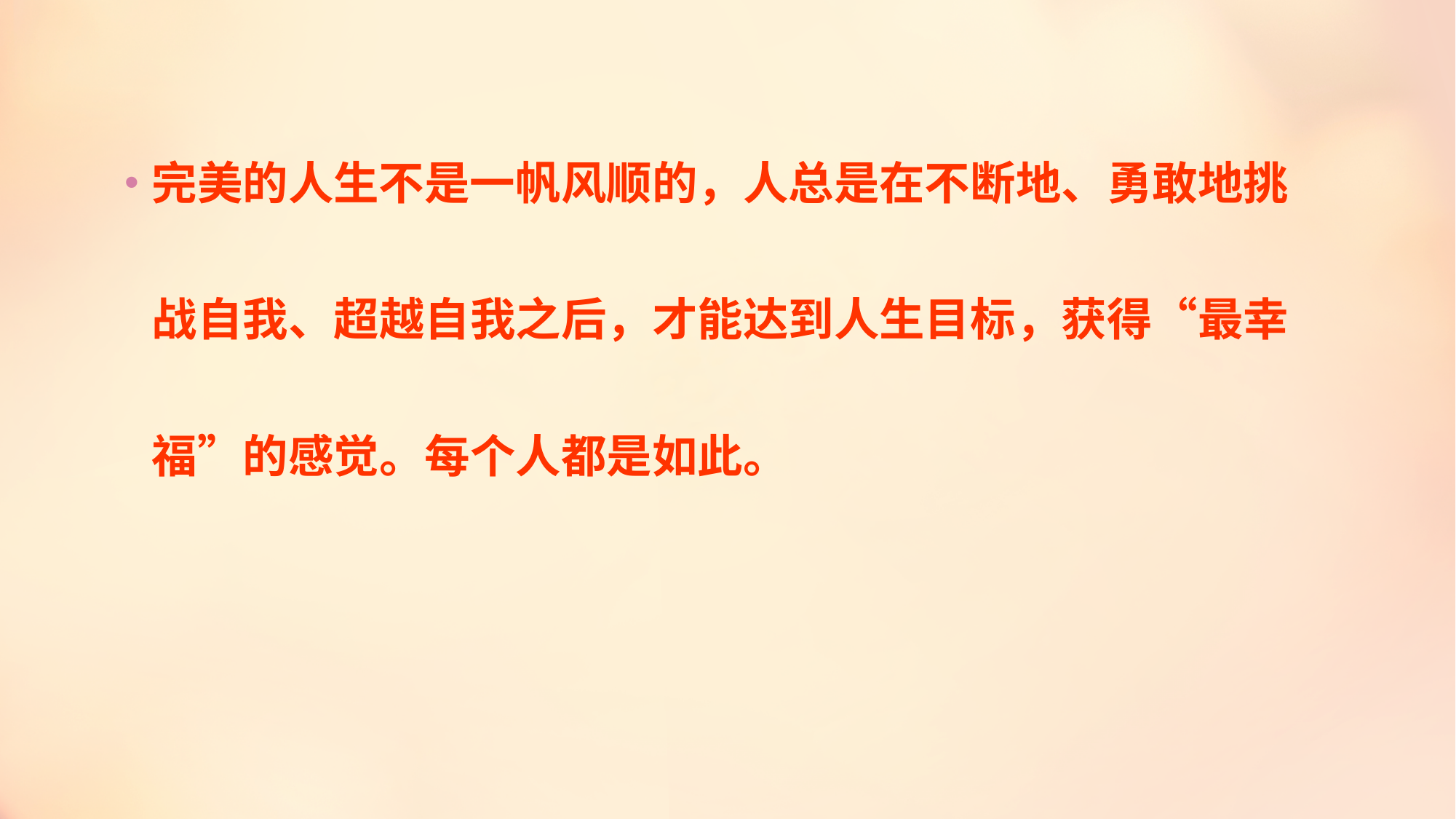

完美的人生不是一帆风顺的，人总是在不断地、勇敢地挑战自我、超越自我之后，才能达到人生目标，获得“最幸福”的感觉。每个人都是如此。